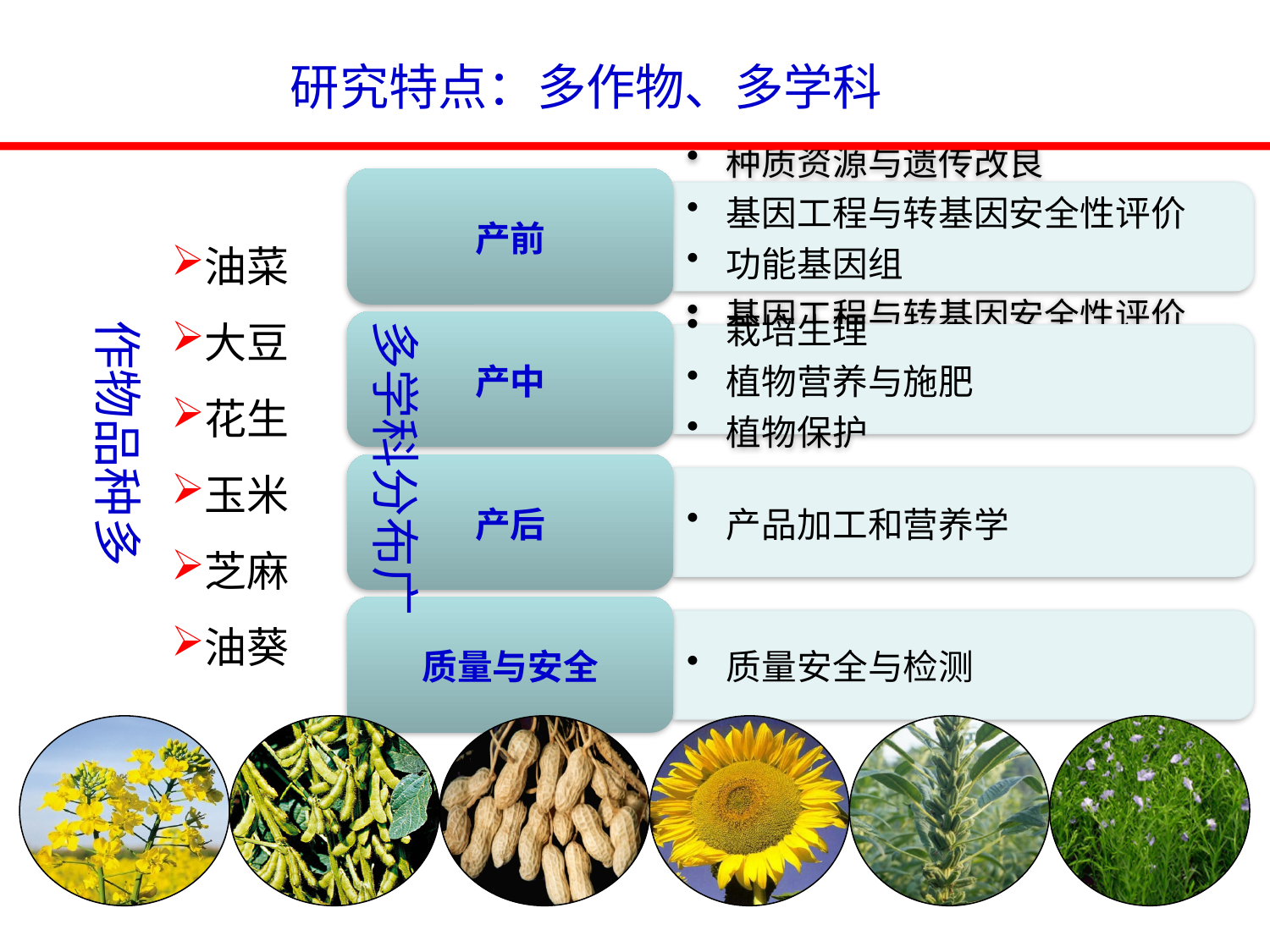

研究特点：多作物、多学科

产前
种质资源与遗传改良
基因工程与转基因安全性评价
产中
栽培生理
植物营养与施肥
产后
产品加工和营养学
质量与安全
功能基因组
基因工程与转基因安全性评价
植物保护
质量安全与检测

油菜
大豆
花生
玉米
芝麻
油葵
作物品种多
多学科分布广